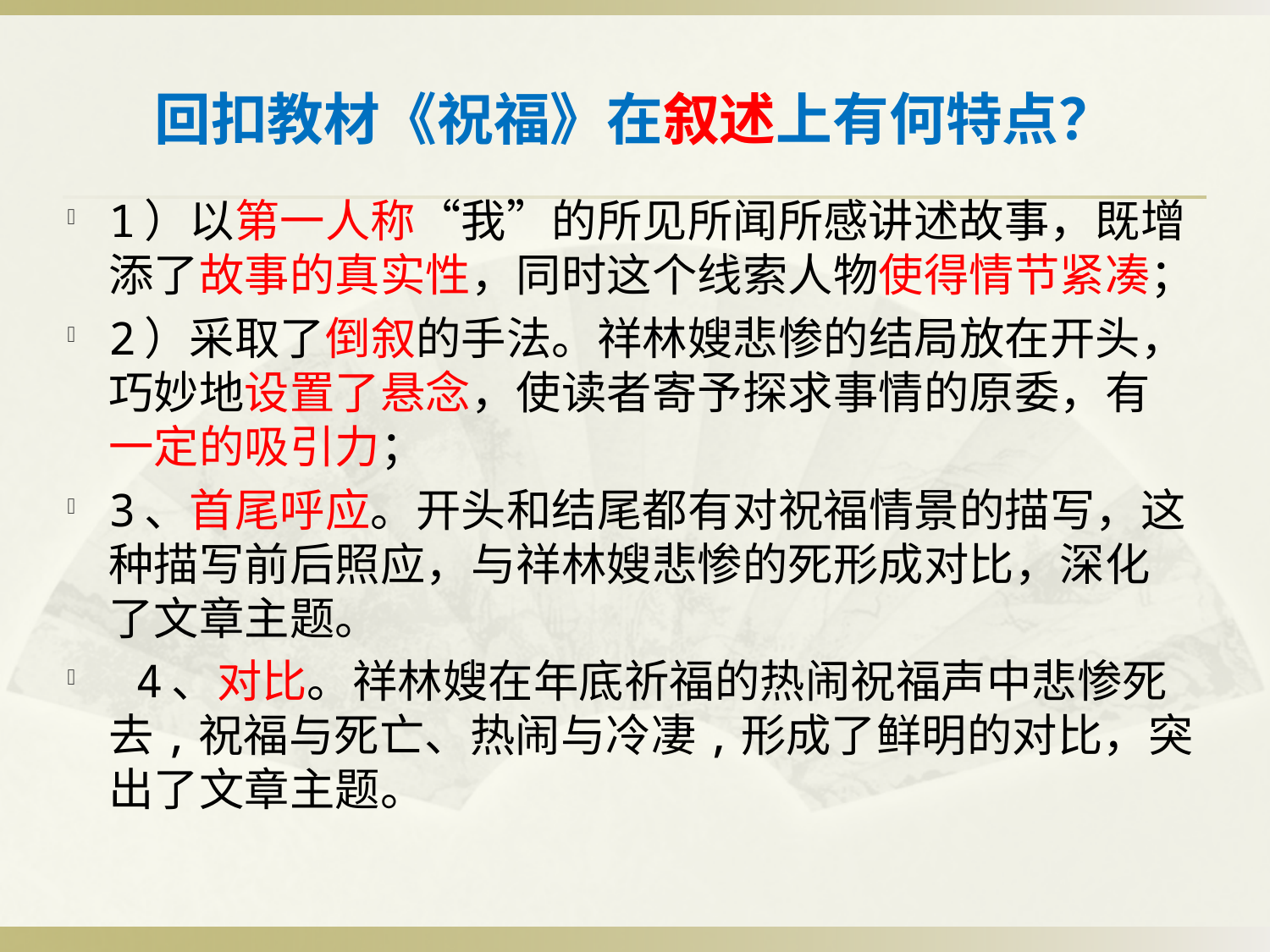

# 回扣教材《祝福》在叙述上有何特点？
1）以第一人称“我”的所见所闻所感讲述故事，既增添了故事的真实性，同时这个线索人物使得情节紧凑；
2）采取了倒叙的手法。祥林嫂悲惨的结局放在开头，巧妙地设置了悬念，使读者寄予探求事情的原委，有一定的吸引力；
3、首尾呼应。开头和结尾都有对祝福情景的描写，这种描写前后照应，与祥林嫂悲惨的死形成对比，深化了文章主题。
 4、对比。祥林嫂在年底祈福的热闹祝福声中悲惨死去,祝福与死亡、热闹与冷凄,形成了鲜明的对比，突出了文章主题。